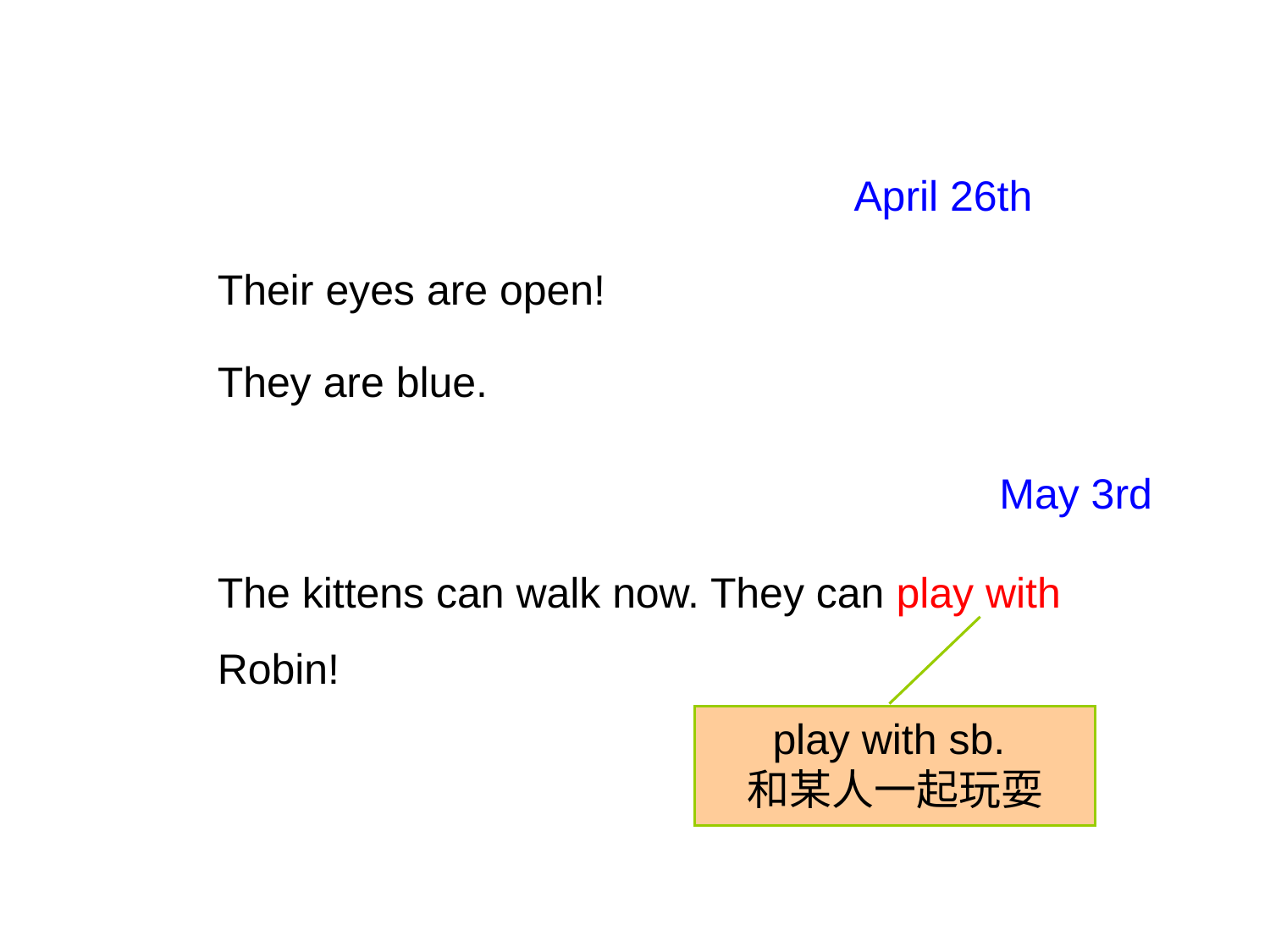

April 26th
Their eyes are open!
They are blue.
                                 May 3rd
The kittens can walk now. They can play with Robin!
play with sb.
和某人一起玩耍